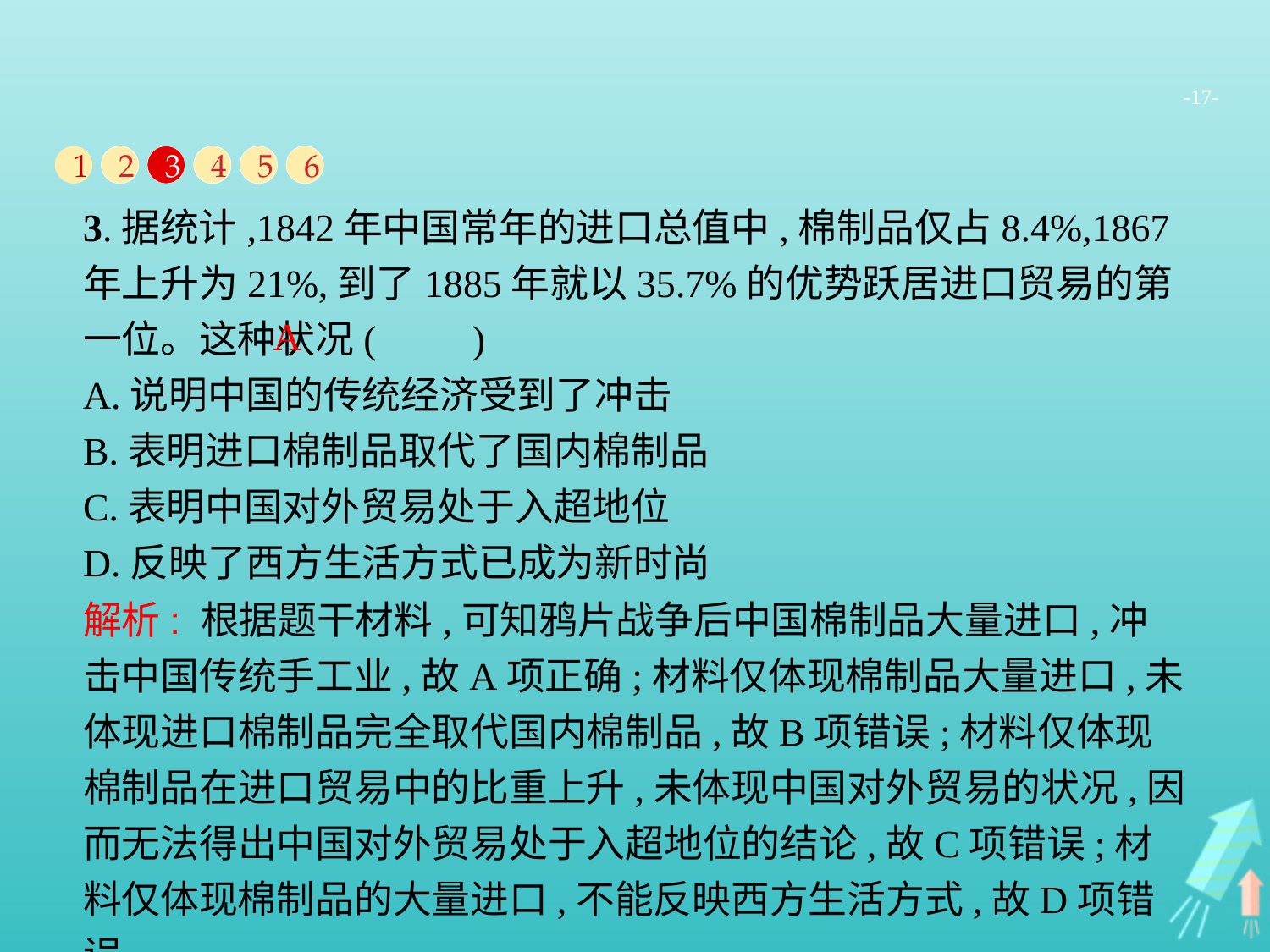

-17-
1
2
3
4
5
6
3.据统计,1842年中国常年的进口总值中,棉制品仅占8.4%,1867年上升为21%,到了1885年就以35.7%的优势跃居进口贸易的第一位。这种状况(　　)
A.说明中国的传统经济受到了冲击
B.表明进口棉制品取代了国内棉制品
C.表明中国对外贸易处于入超地位
D.反映了西方生活方式已成为新时尚
A
解析: 根据题干材料,可知鸦片战争后中国棉制品大量进口,冲击中国传统手工业,故A项正确;材料仅体现棉制品大量进口,未体现进口棉制品完全取代国内棉制品,故B项错误;材料仅体现棉制品在进口贸易中的比重上升,未体现中国对外贸易的状况,因而无法得出中国对外贸易处于入超地位的结论,故C项错误;材料仅体现棉制品的大量进口,不能反映西方生活方式,故D项错误。